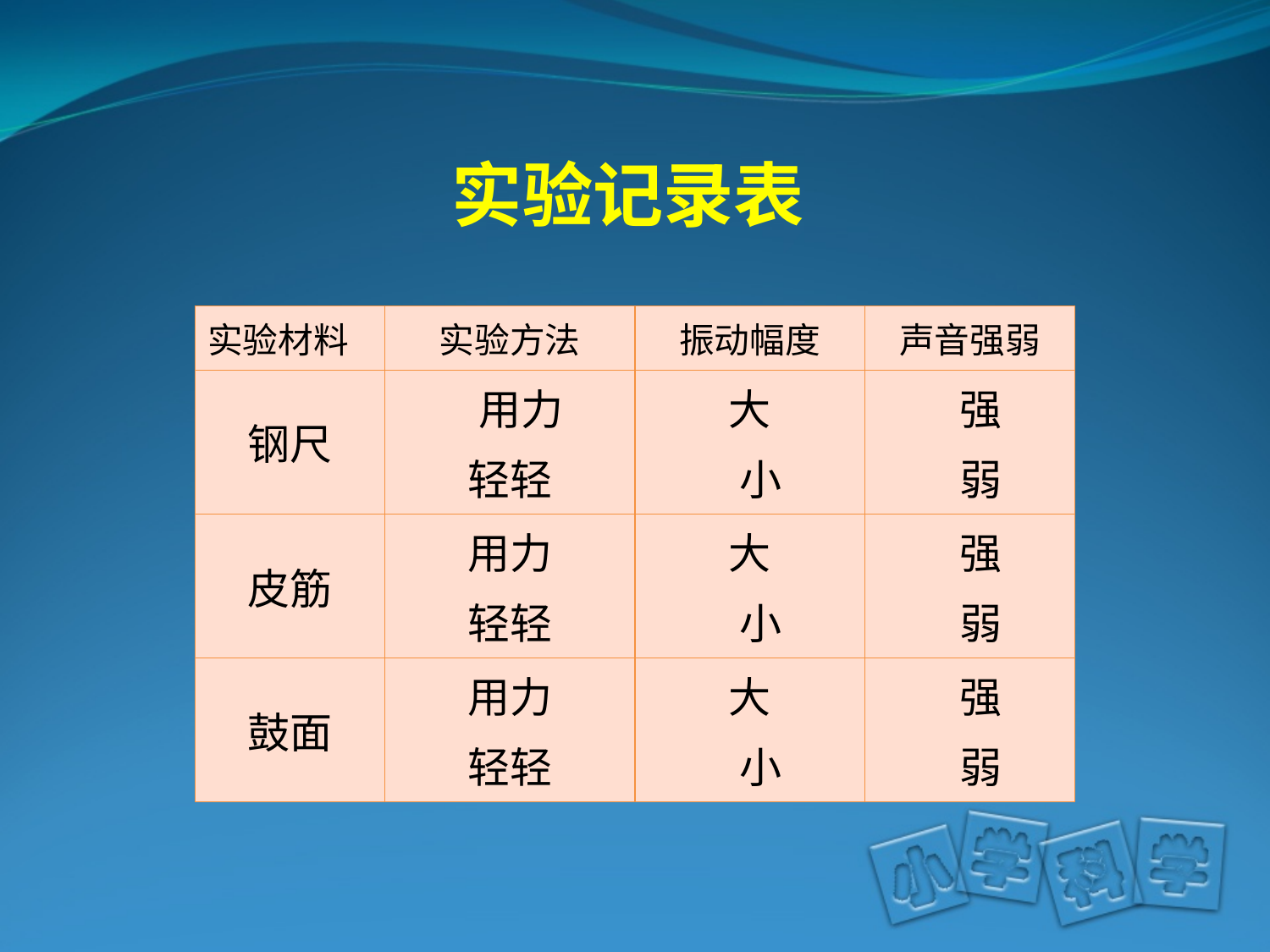

实验记录表
| 实验材料 | 实验方法 | 振动幅度 | 声音强弱 |
| --- | --- | --- | --- |
| 钢尺 | 用力 轻轻 | 大 小 | 强 弱 |
| 皮筋 | 用力 轻轻 | 大 小 | 强 弱 |
| 鼓面 | 用力 轻轻 | 大 小 | 强 弱 |